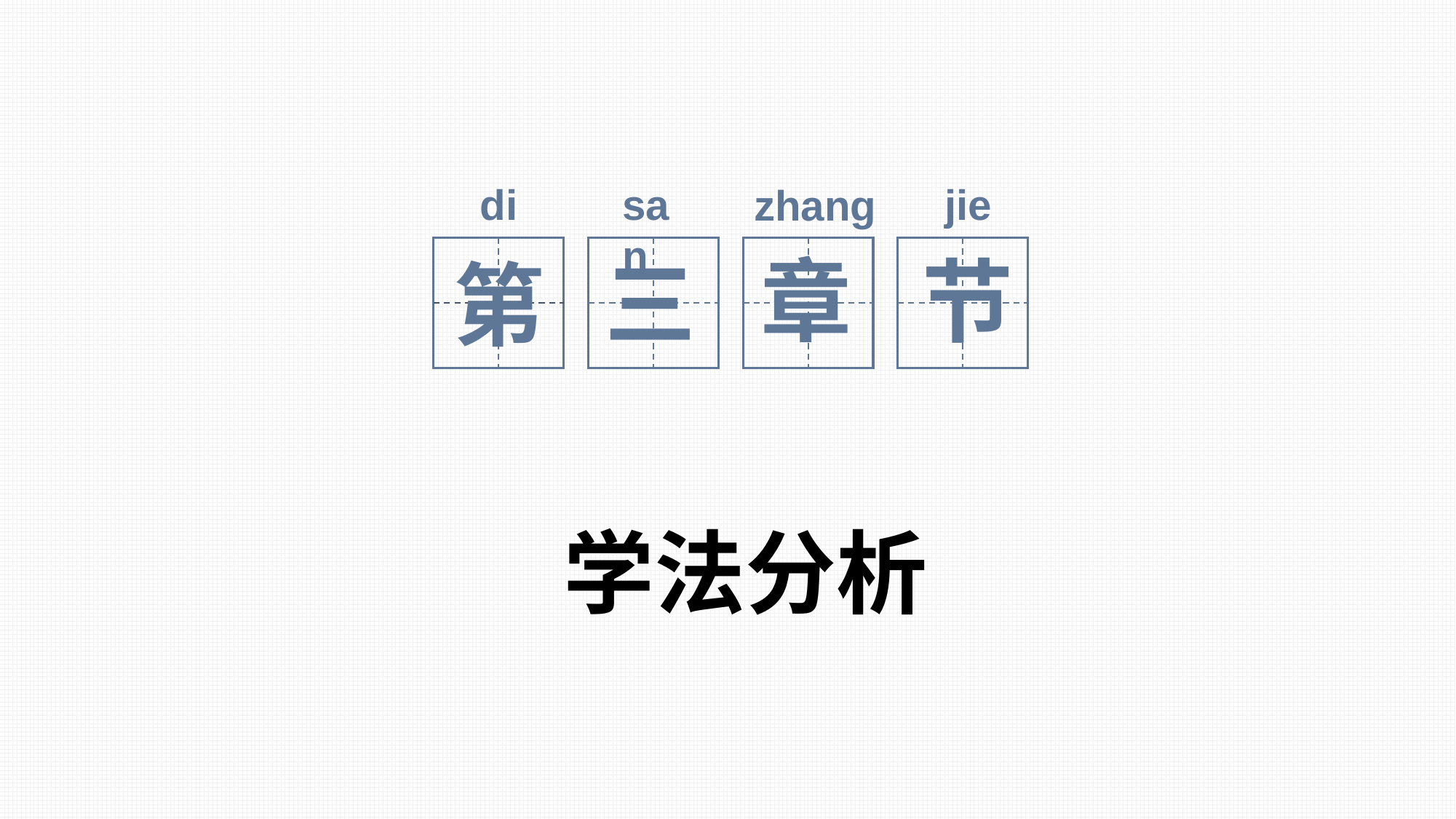

di
san
jie
zhang
章

第

三

节
学法分析